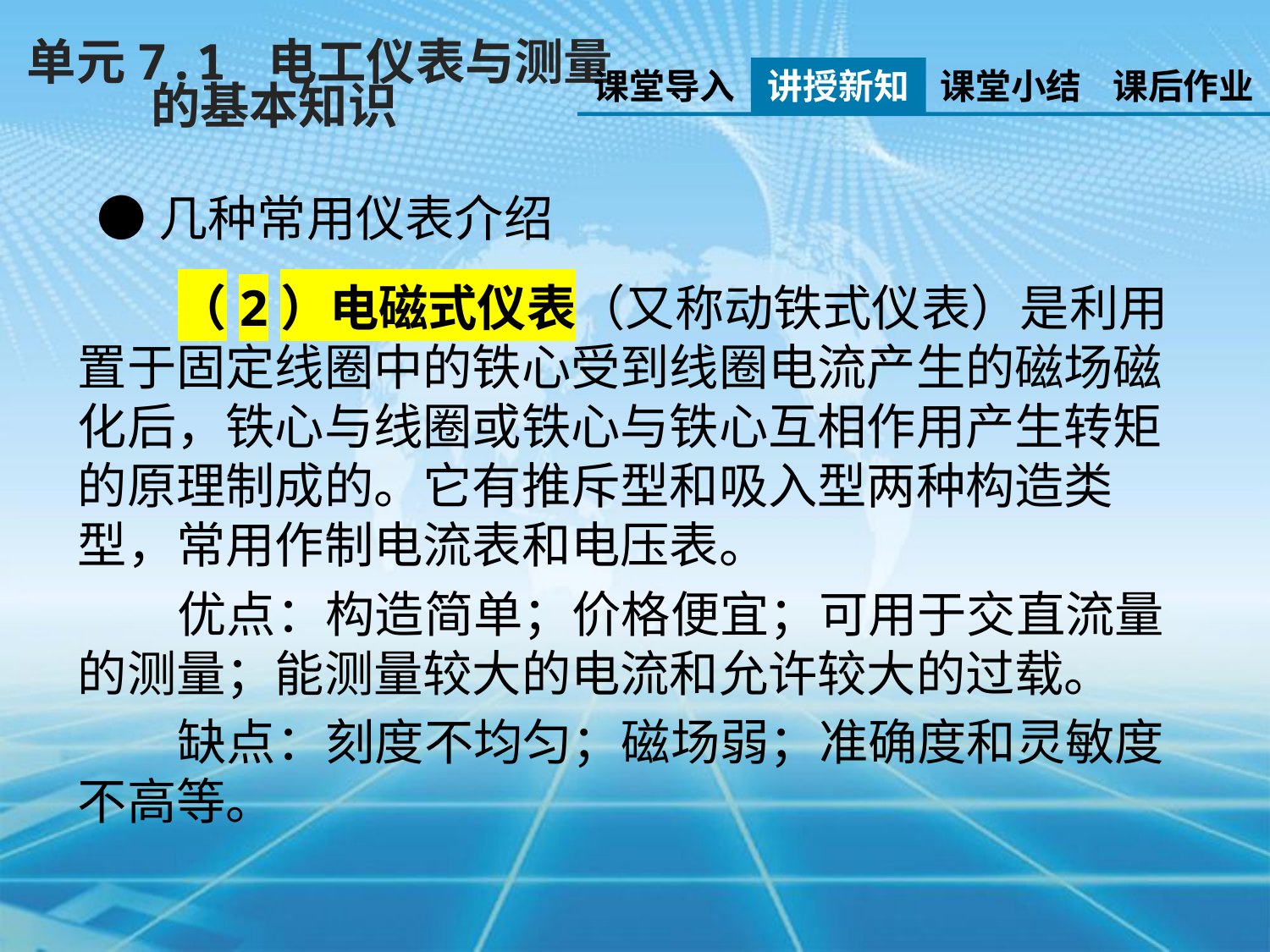

单元7.1 电工仪表与测量
          的基本知识
课堂导入
讲授新知
课堂小结
课后作业
●几种常用仪表介绍
（2）电磁式仪表（又称动铁式仪表）是利用置于固定线圈中的铁心受到线圈电流产生的磁场磁化后，铁心与线圈或铁心与铁心互相作用产生转矩的原理制成的。它有推斥型和吸入型两种构造类型，常用作制电流表和电压表。
优点：构造简单；价格便宜；可用于交直流量的测量；能测量较大的电流和允许较大的过载。
缺点：刻度不均匀；磁场弱；准确度和灵敏度不高等。